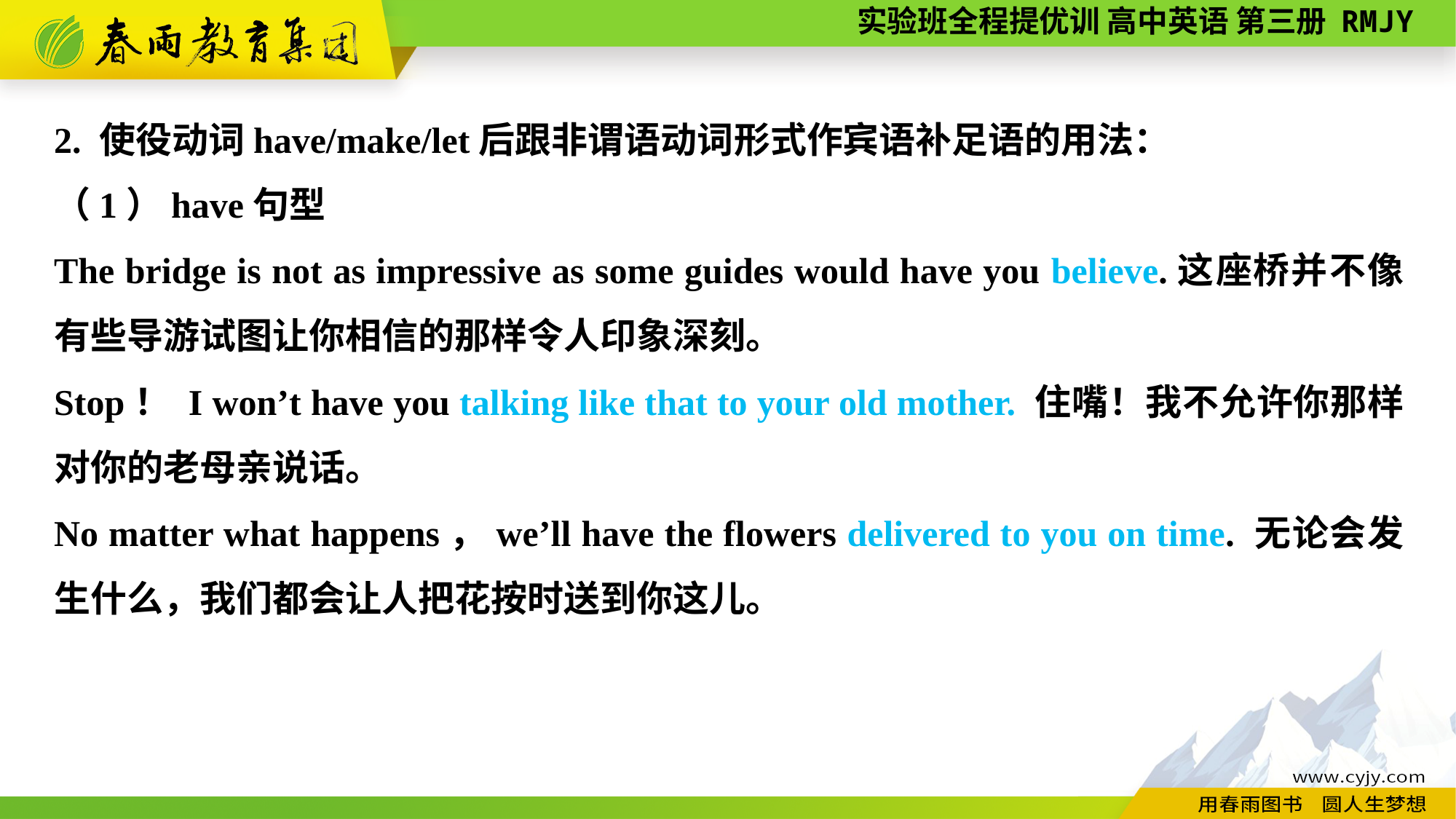

2. 使役动词have/make/let后跟非谓语动词形式作宾语补足语的用法：
（1）have句型
The bridge is not as impressive as some guides would have you believe.这座桥并不像有些导游试图让你相信的那样令人印象深刻。
Stop！ I won’t have you talking like that to your old mother. 住嘴！我不允许你那样对你的老母亲说话。
No matter what happens，we’ll have the flowers delivered to you on time. 无论会发生什么，我们都会让人把花按时送到你这儿。